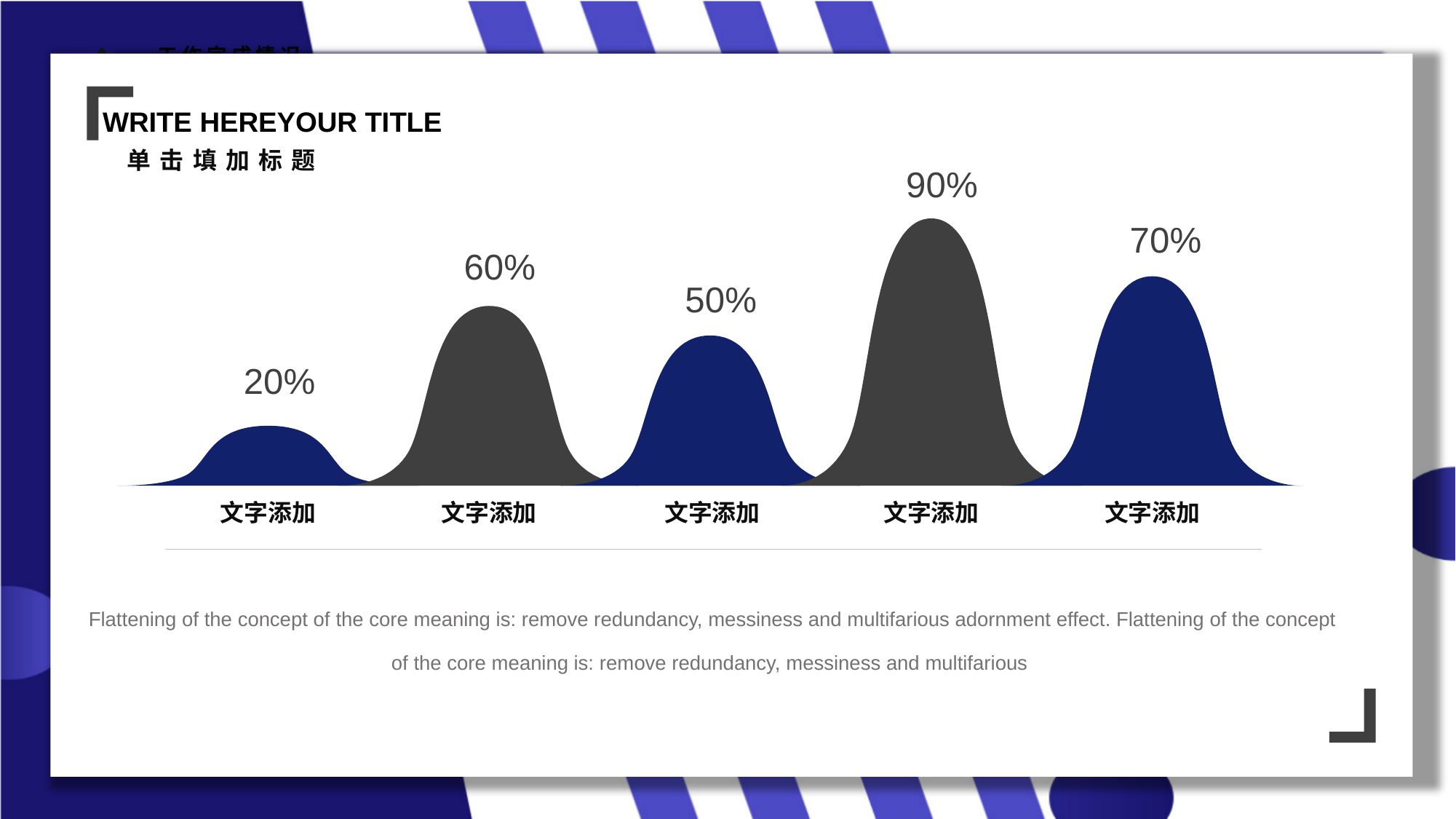

90%
70%

60%

50%

20%

文字添加
文字添加
文字添加
文字添加
文字添加
Flattening of the concept of the core meaning is: remove redundancy, messiness and multifarious adornment effect. Flattening of the concept of the core meaning is: remove redundancy, messiness and multifarious